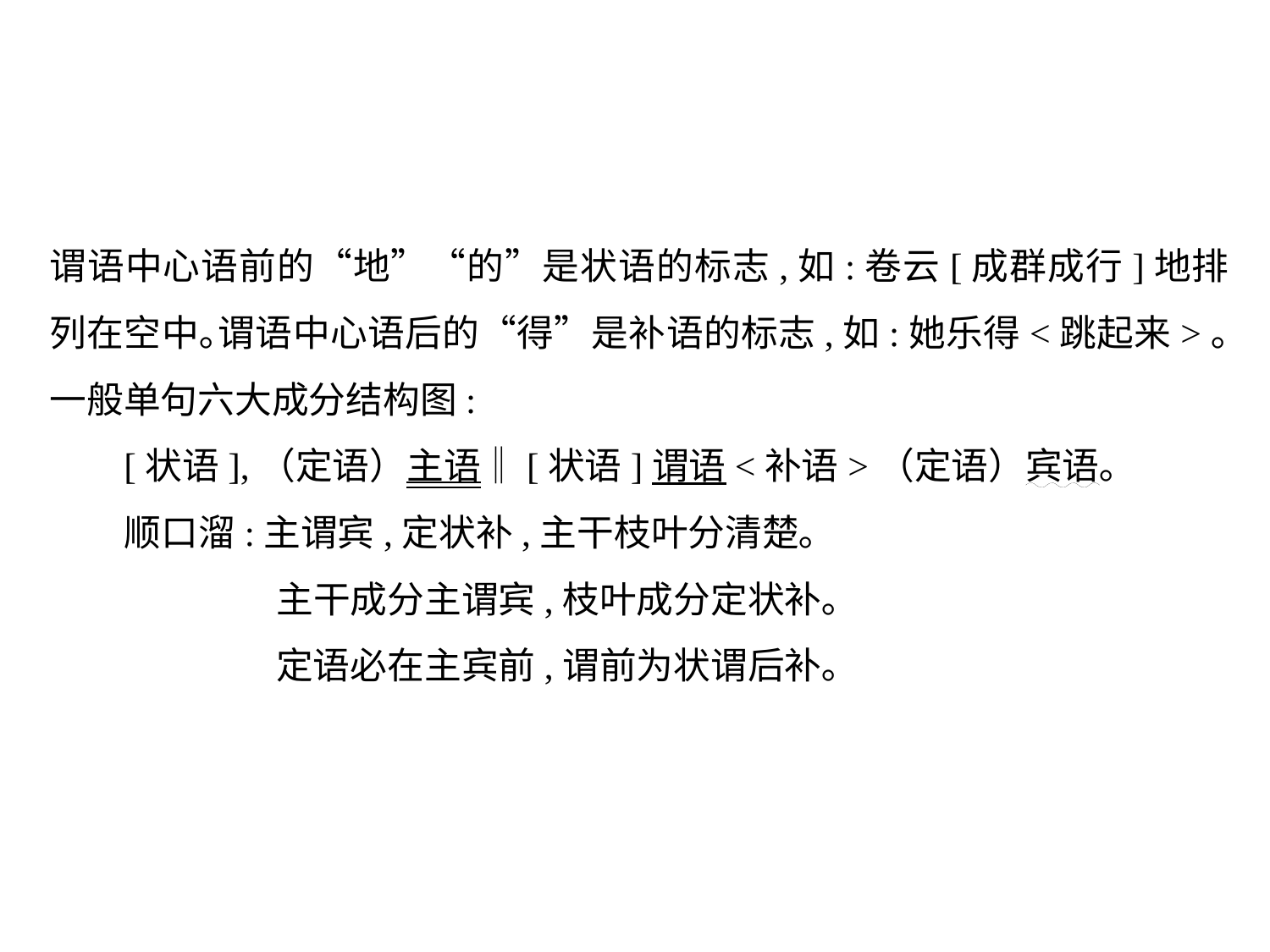

谓语中心语前的“地”“的”是状语的标志,如:卷云[成群成行]地排列在空中｡谓语中心语后的“得”是补语的标志,如:她乐得<跳起来>｡一般单句六大成分结构图:
        [状语],（定语）主语‖[状语]谓语<补语>（定语）宾语｡
        顺口溜:主谓宾,定状补,主干枝叶分清楚｡
	           主干成分主谓宾,枝叶成分定状补｡
	           定语必在主宾前,谓前为状谓后补｡